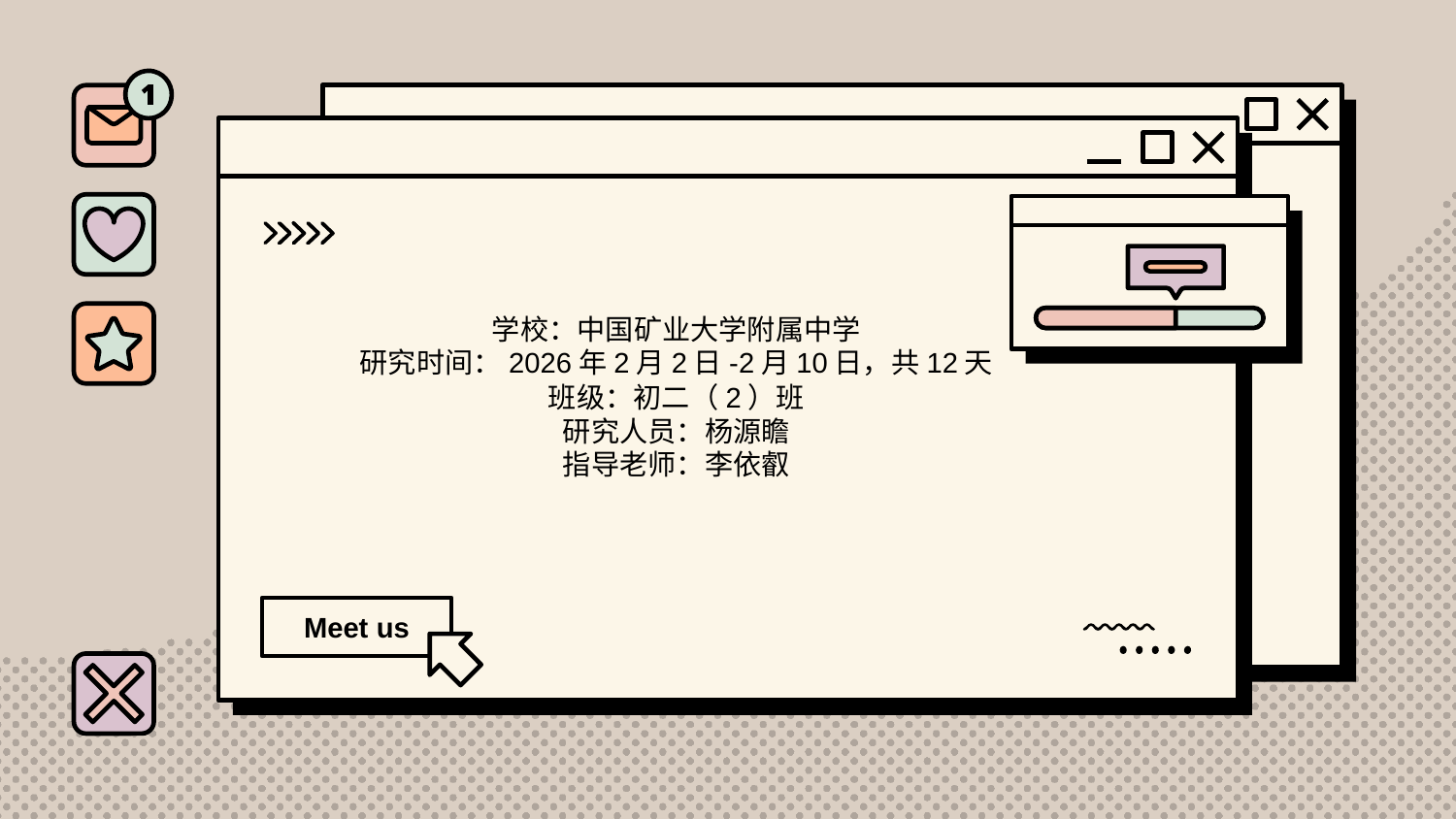

#
学校：中国矿业大学附属中学
研究时间：2026年2月2日-2月10日，共12天
班级：初二（2）班
研究人员：杨源瞻
指导老师：李依叡

Meet us